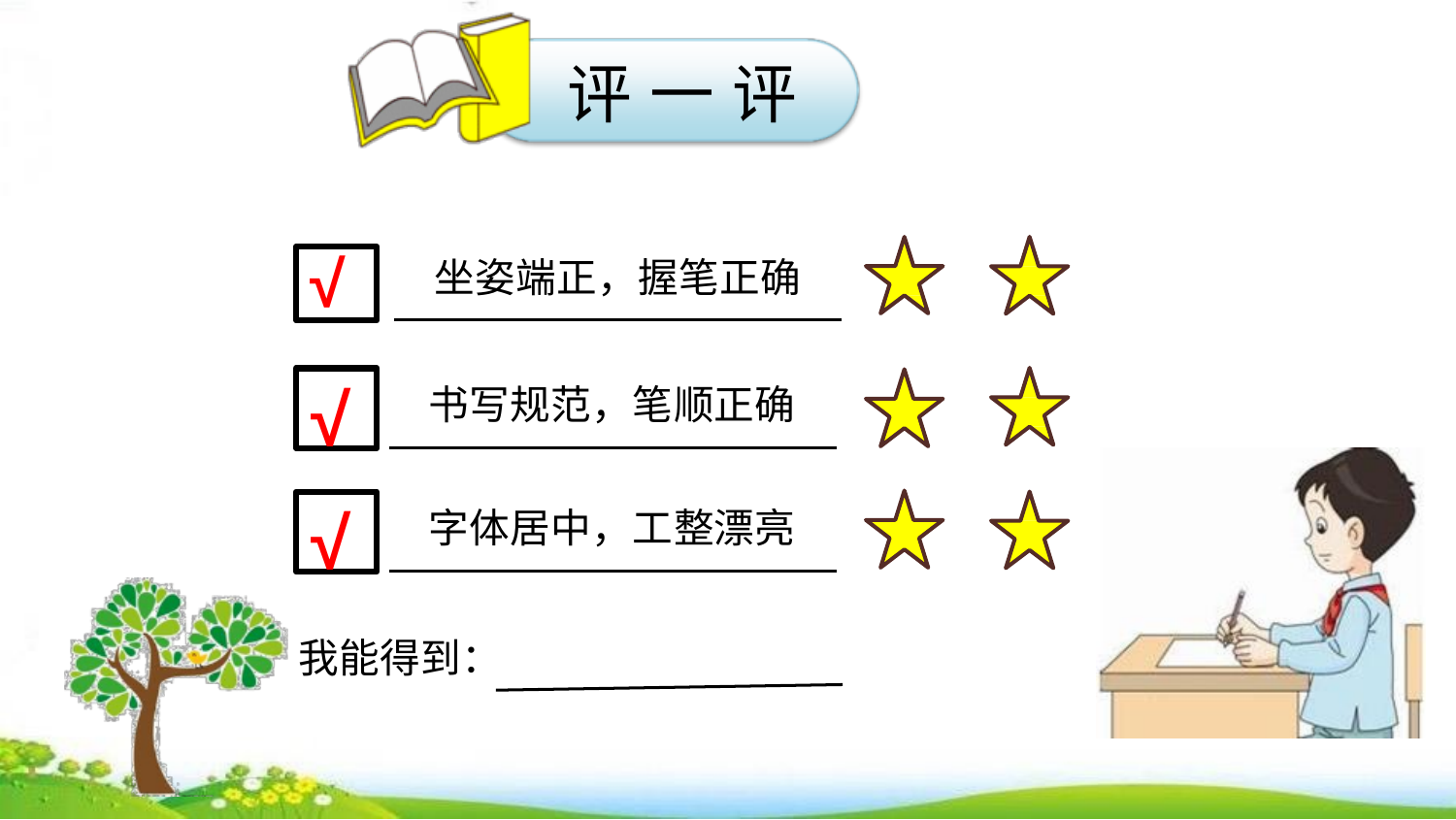

评 一 评

√
坐姿端正，握笔正确

√
书写规范，笔顺正确

√
字体居中，工整漂亮

我能得到：